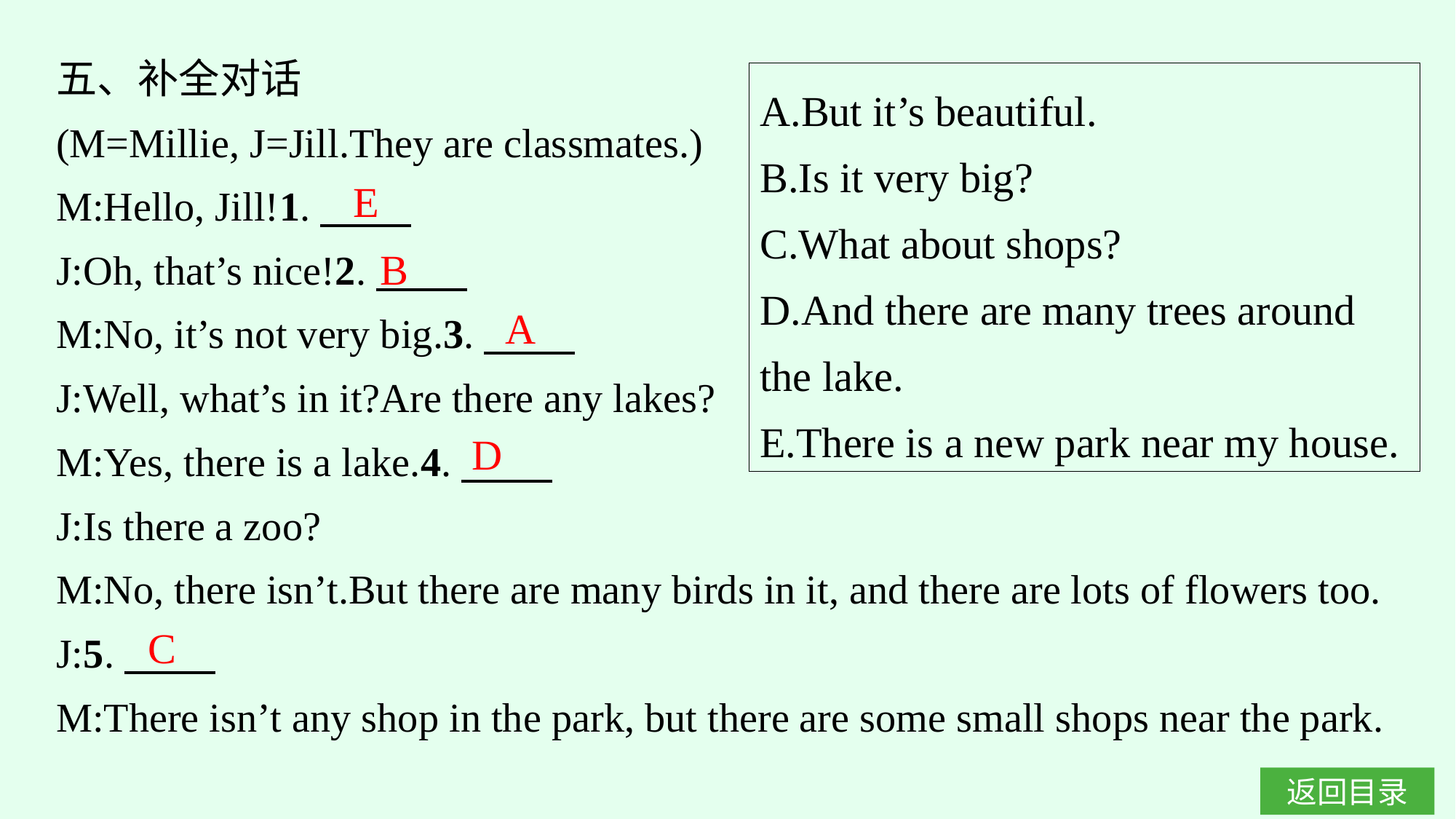

五、补全对话
(M=Millie, J=Jill.They are classmates.)
M:Hello, Jill!1.
J:Oh, that’s nice!2.
M:No, it’s not very big.3.
J:Well, what’s in it?Are there any lakes?
M:Yes, there is a lake.4.
J:Is there a zoo?
M:No, there isn’t.But there are many birds in it, and there are lots of flowers too.
J:5.
M:There isn’t any shop in the park, but there are some small shops near the park.
A.But it’s beautiful.
B.Is it very big?
C.What about shops?
D.And there are many trees around the lake.
E.There is a new park near my house.
E
B
A
D
C